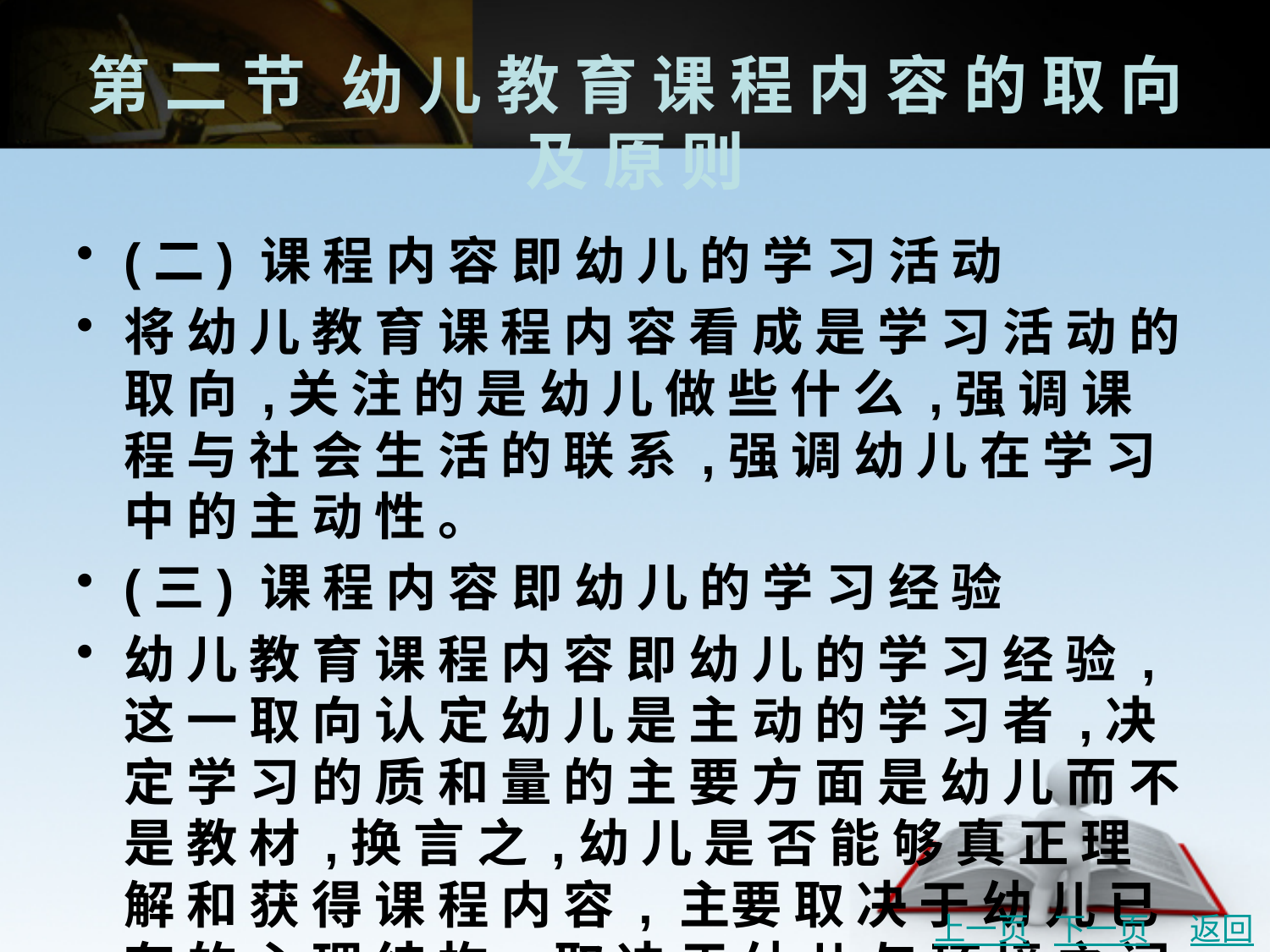

# 第 二 节	幼 儿 教 育 课 程 内 容 的 取 向 及 原 则
(二) 课 程 内 容 即 幼 儿 的 学 习 活 动
将 幼 儿 教 育 课 程 内 容 看 成 是 学 习 活 动 的 取 向 ,关 注 的 是 幼 儿 做 些 什 么 ,强 调 课 程 与 社 会 生 活 的 联 系 ,强 调 幼 儿 在 学 习 中 的 主 动 性 。
(三) 课 程 内 容 即 幼 儿 的 学 习 经 验
幼 儿 教 育 课 程 内 容 即 幼 儿 的 学 习 经 验 ,这 一 取 向 认 定 幼 儿 是 主 动 的 学 习 者 ,决 定 学 习 的 质 和 量 的 主 要 方 面 是 幼 儿 而 不 是 教 材 ,换 言 之 ,幼 儿 是 否 能 够 真 正 理 解 和 获 得 课 程 内 容 , 主要 取 决 于 幼 儿 已 有 的 心 理 结 构 , 取 决 于 幼 儿 与 环 境 之 间 的 有 意 义 的 交 互 作 用 。 根 据 这 种 取向 ,知 识 是 幼 儿 自 己  “学” 会 的 ,而 不 是 教 师  “教” 会 的 ;课 程 内 容 应 由 幼 儿 自 己 决 定 , 而 不 是 由 学 科 专 家 支 配 。

上一页
下一页
返回